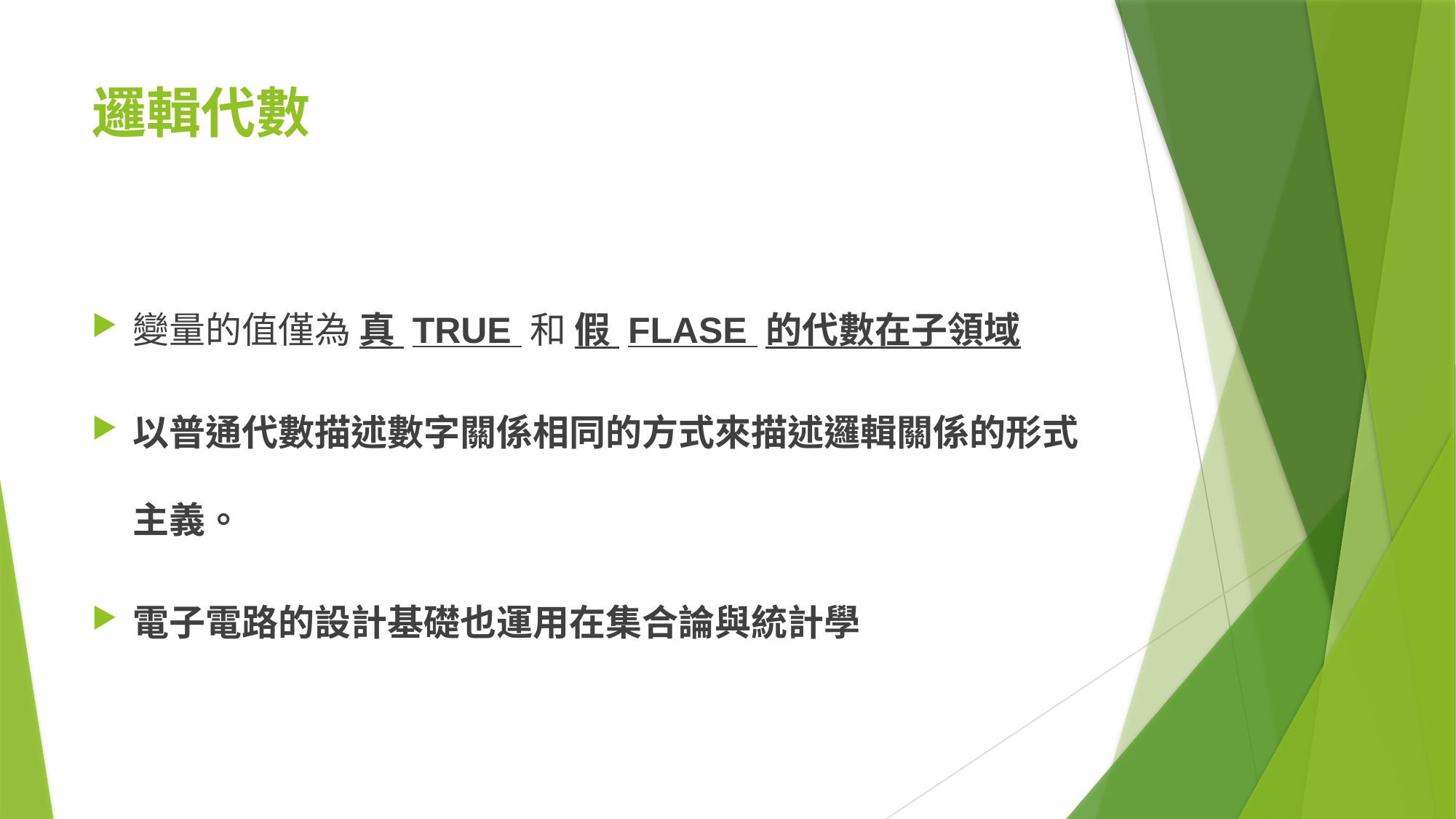

# 邏輯代數
變量的值僅為 真 TRUE 和 假 FLASE 的代數在子領域
以普通代數描述數字關係相同的方式來描述邏輯關係的形式主義。
電子電路的設計基礎也運用在集合論與統計學